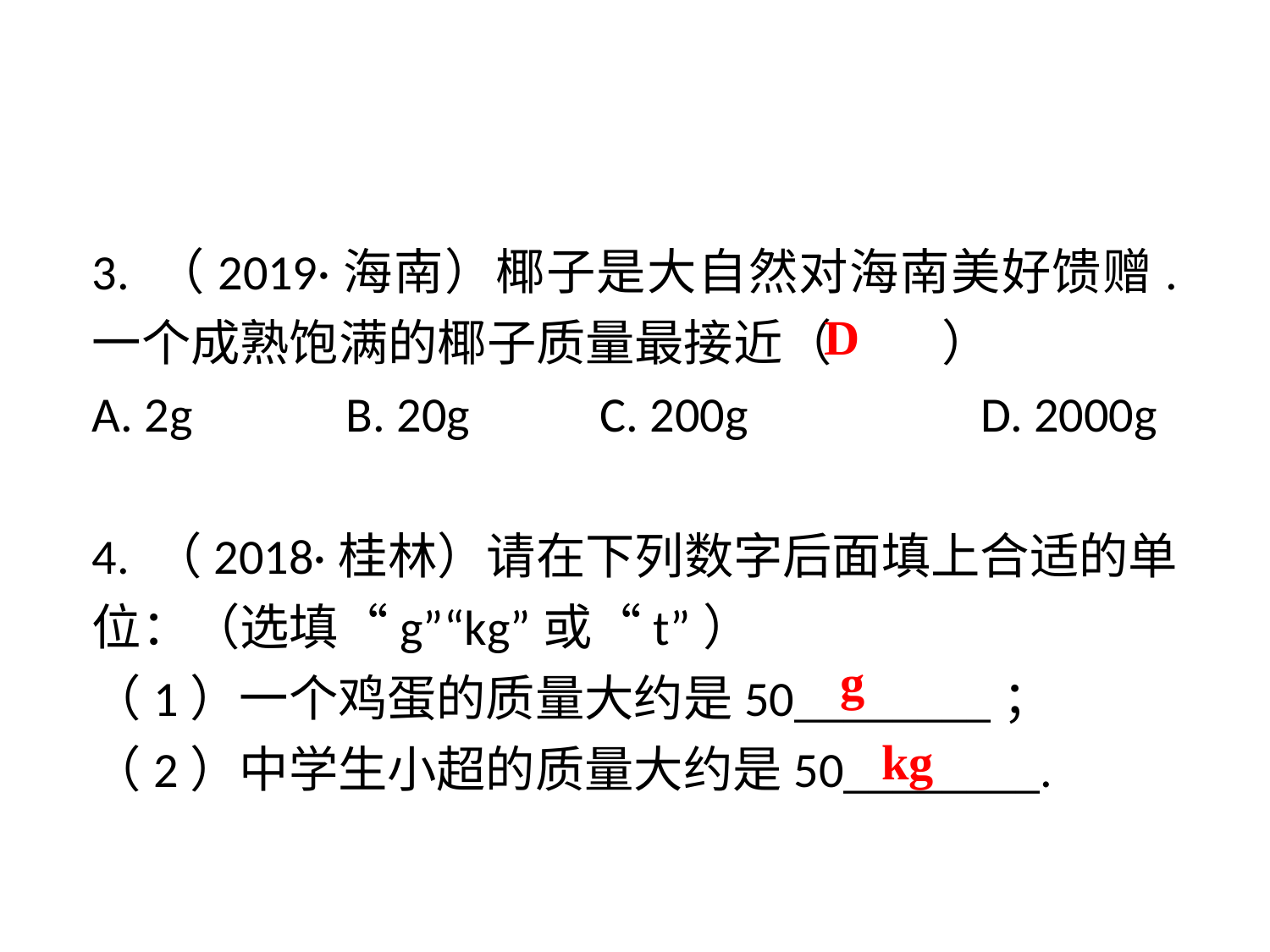

3. （2019·海南）椰子是大自然对海南美好馈赠. 一个成熟饱满的椰子质量最接近（　 　）
A. 2g		B. 20g		C. 200g		D. 2000g

4. （2018·桂林）请在下列数字后面填上合适的单位：（选填“g”“kg”或“t”）
（1）一个鸡蛋的质量大约是50________；
（2）中学生小超的质量大约是50________.
D
g
kg